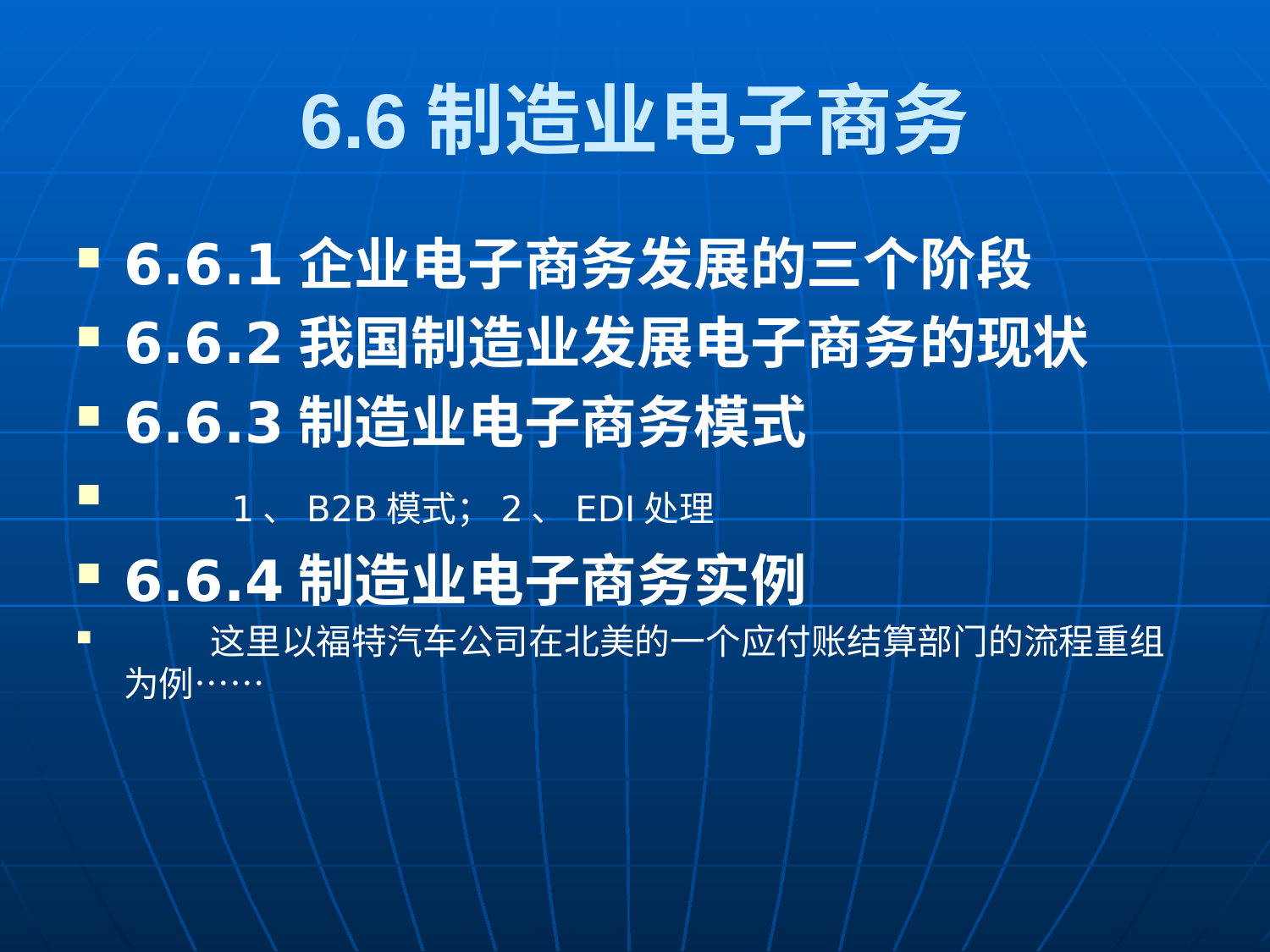

6.6制造业电子商务
6.6.1企业电子商务发展的三个阶段
6.6.2我国制造业发展电子商务的现状
6.6.3制造业电子商务模式
      1、B2B模式；2、EDI处理
6.6.4制造业电子商务实例
          这里以福特汽车公司在北美的一个应付账结算部门的流程重组为例……